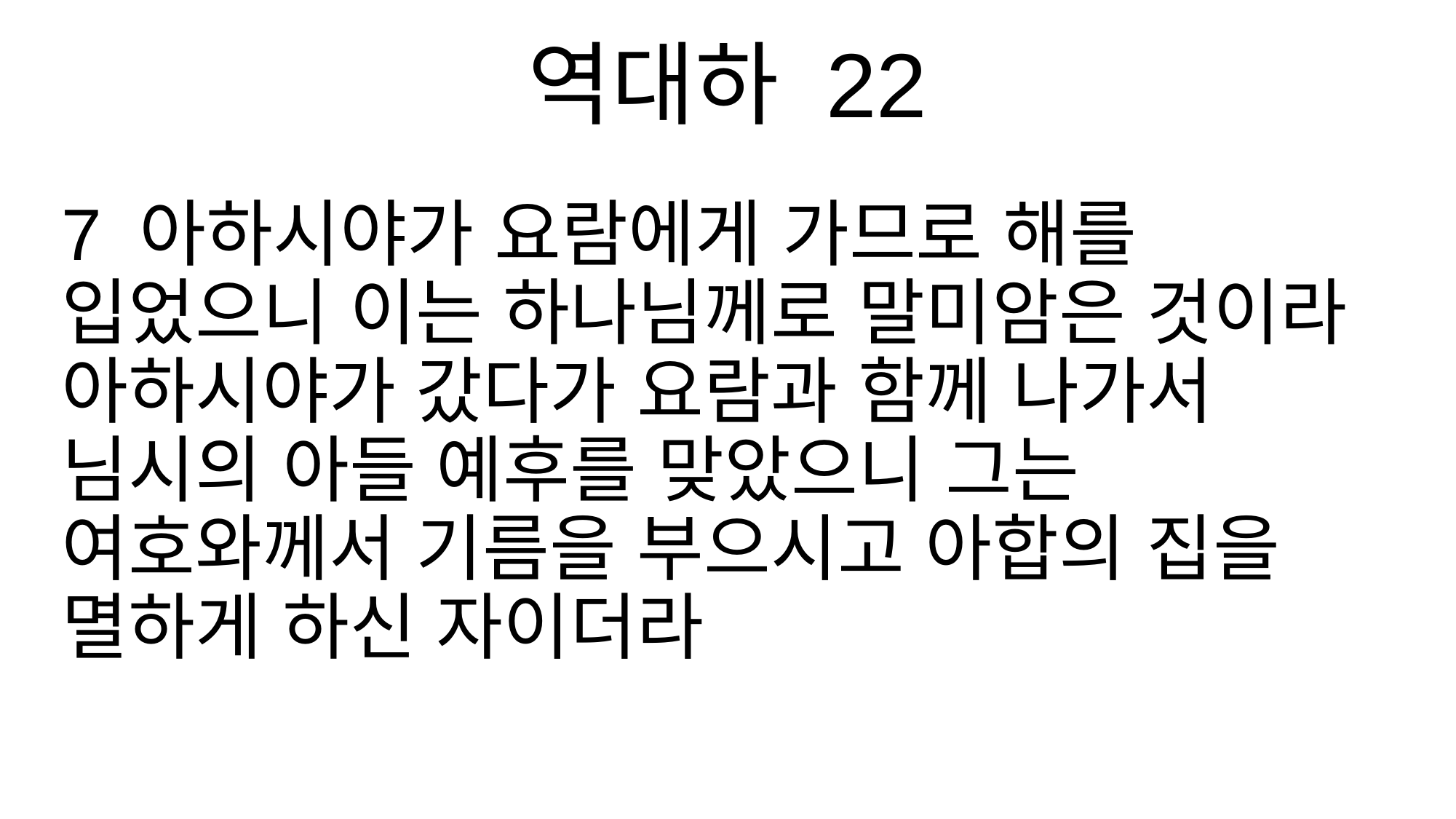

역대하 22
7 아하시야가 요람에게 가므로 해를 입었으니 이는 하나님께로 말미암은 것이라 아하시야가 갔다가 요람과 함께 나가서 님시의 아들 예후를 맞았으니 그는 여호와께서 기름을 부으시고 아합의 집을 멸하게 하신 자이더라